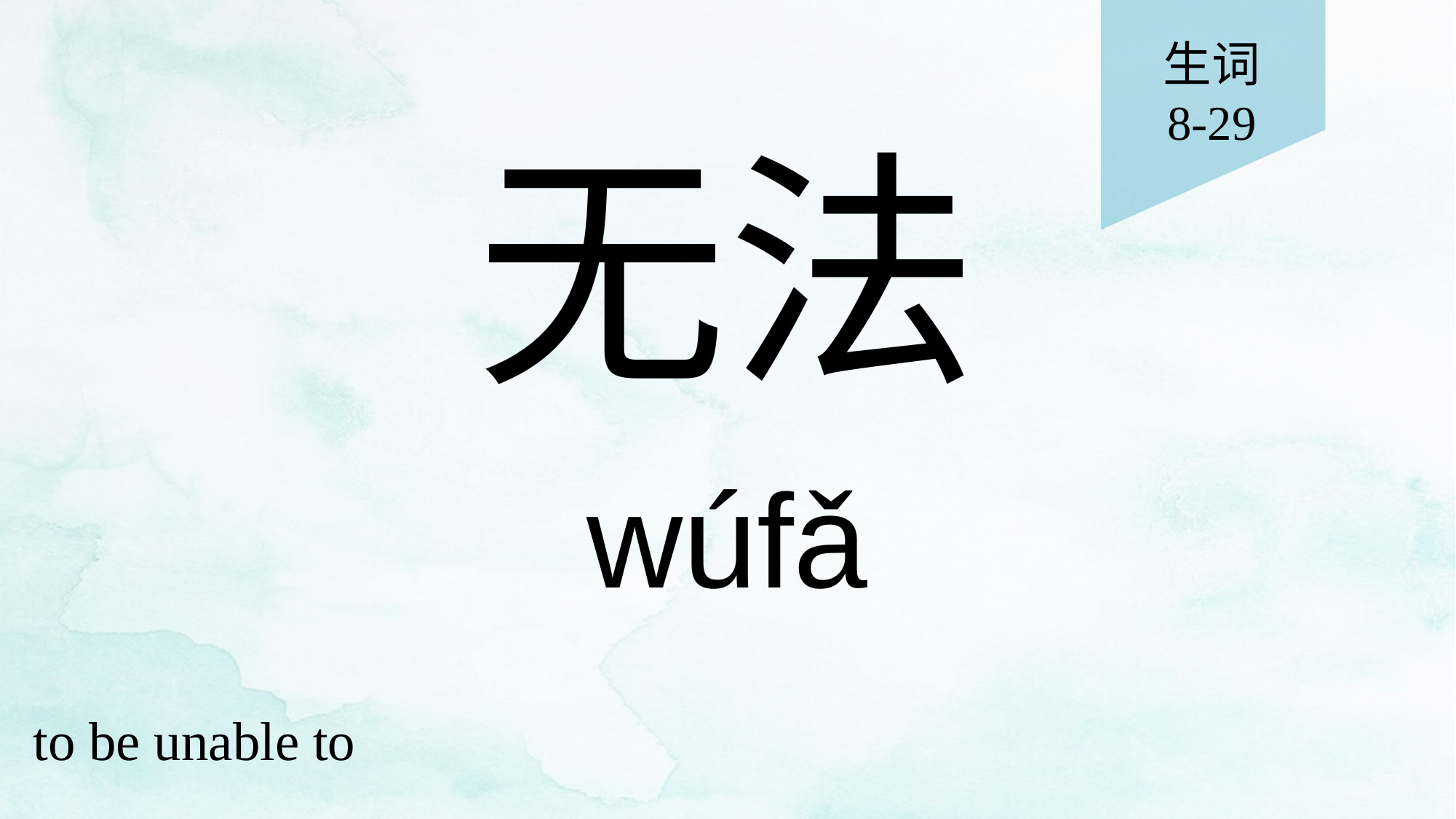

生词
8-29
# 无法
wúfǎ
to be unable to